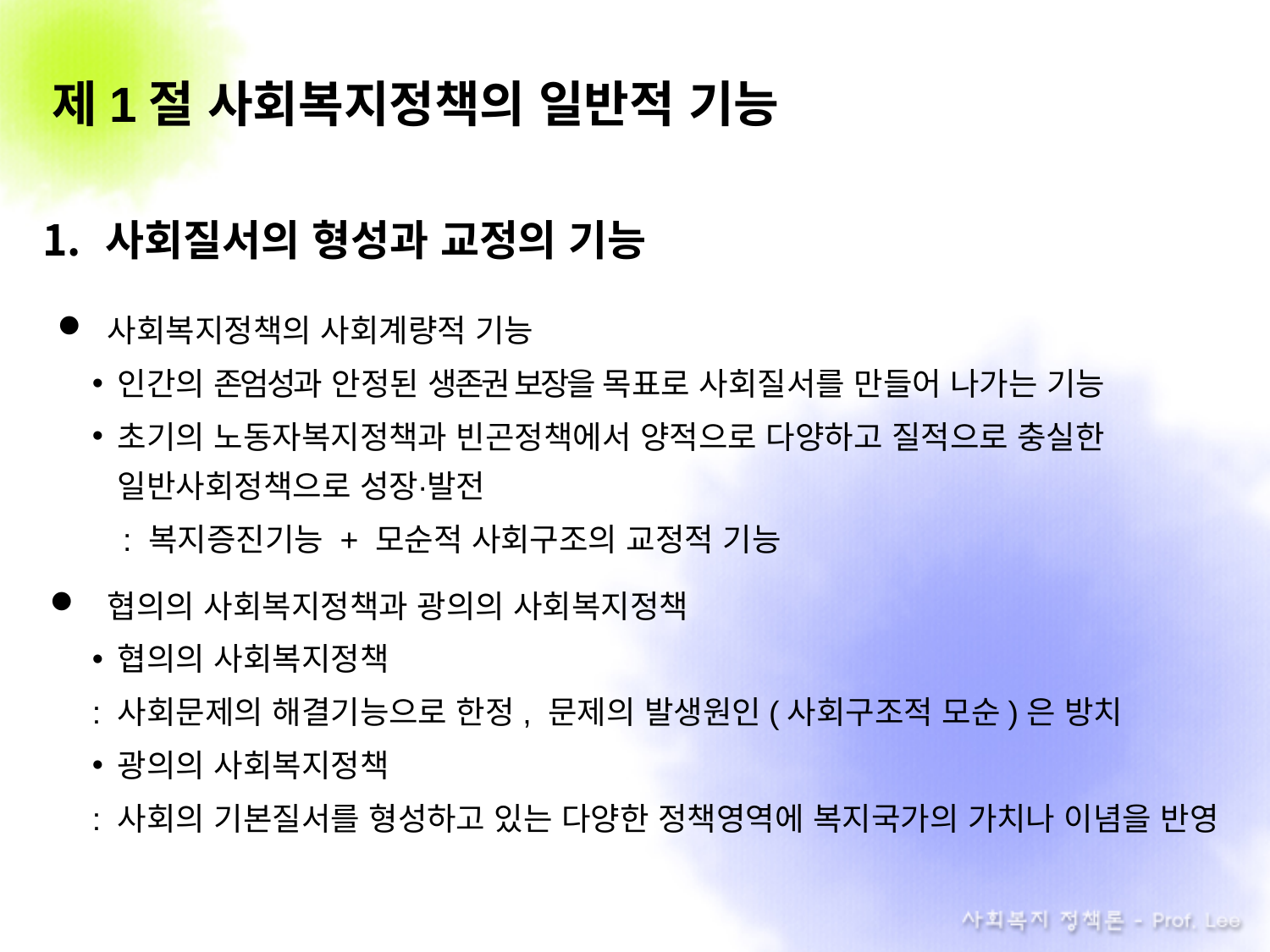

# 제1절 사회복지정책의 일반적 기능
사회질서의 형성과 교정의 기능

사회복지정책의 사회계량적 기능
인간의 존엄성과 안정된 생존권 보장을 목표로 사회질서를 만들어 나가는 기능
초기의 노동자복지정책과 빈곤정책에서 양적으로 다양하고 질적으로 충실한 일반사회정책으로 성장∙발전
  : 복지증진기능 + 모순적 사회구조의 교정적 기능
협의의 사회복지정책과 광의의 사회복지정책
협의의 사회복지정책
: 사회문제의 해결기능으로 한정, 문제의 발생원인(사회구조적 모순)은 방치
광의의 사회복지정책
: 사회의 기본질서를 형성하고 있는 다양한 정책영역에 복지국가의 가치나 이념을 반영